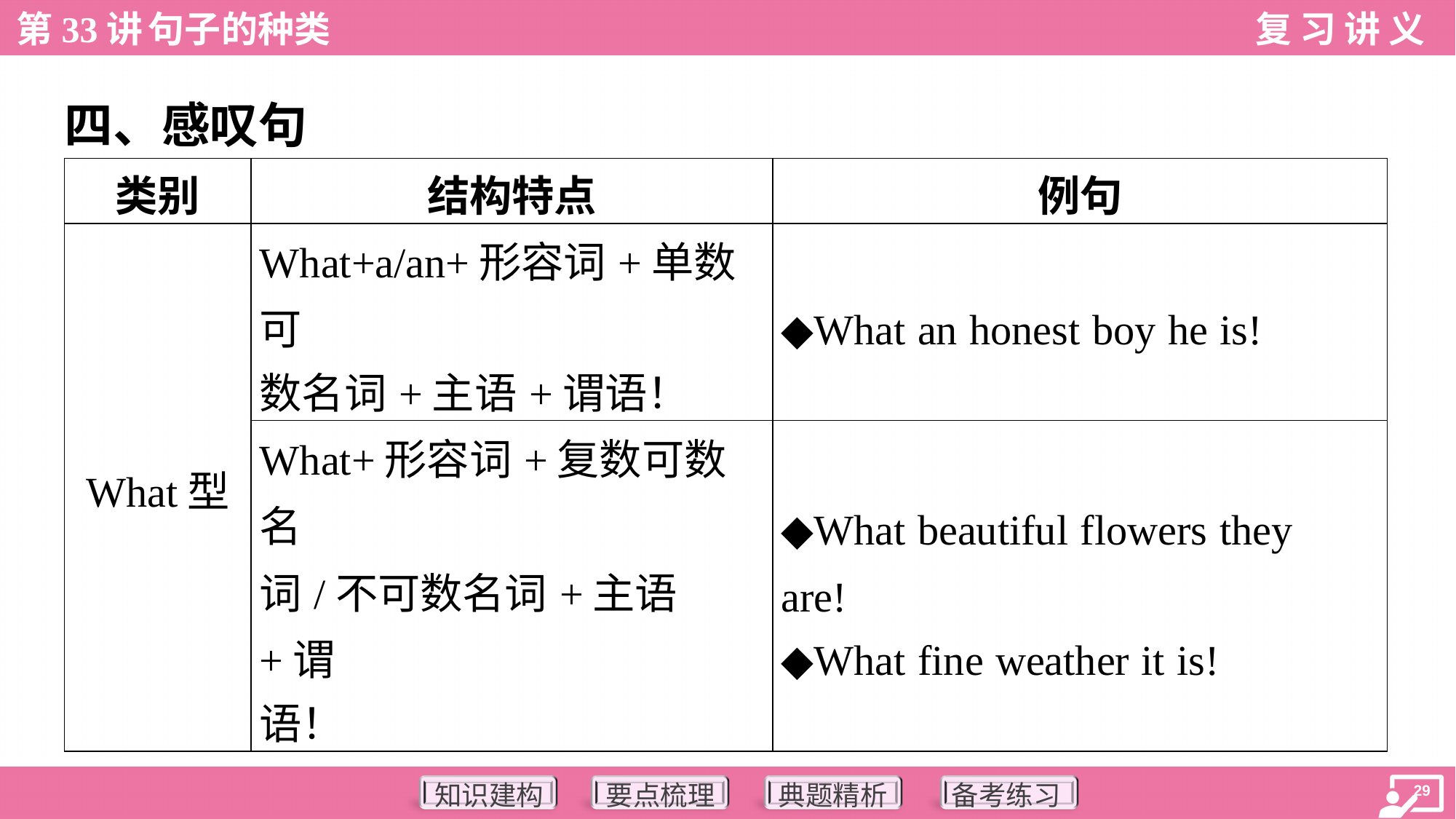

四、感叹句
| 类别 | 结构特点 | 例句 |
| --- | --- | --- |
| What型 | What+a/an+形容词+单数可 数名词+主语+谓语！ | ◆What an honest boy he is! |
|  | What+形容词+复数可数名 词/不可数名词+主语+谓 语！ | ◆What beautiful flowers they are! ◆What fine weather it is! |